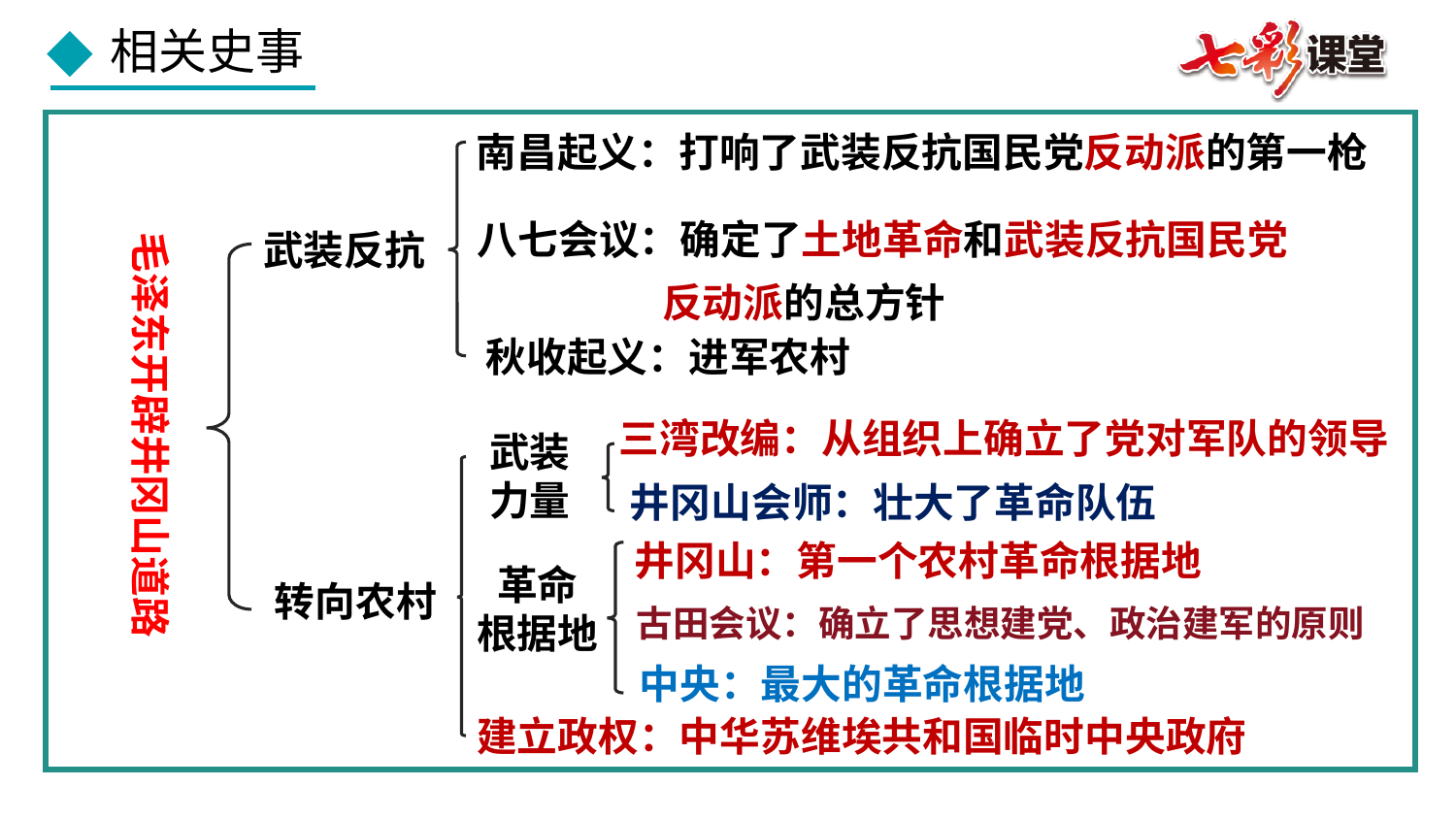

南昌起义：打响了武装反抗国民党反动派的第一枪

 毛泽东开辟井冈山道路
八七会议：确定了土地革命和武装反抗国民党
                   反动派的总方针
武装反抗

秋收起义：进军农村
三湾改编：从组织上确立了党对军队的领导
武装
力量

井冈山会师：壮大了革命队伍
井冈山：第一个农村革命根据地

革命
根据地
转向农村
古田会议：确立了思想建党、政治建军的原则
中央：最大的革命根据地
建立政权：中华苏维埃共和国临时中央政府